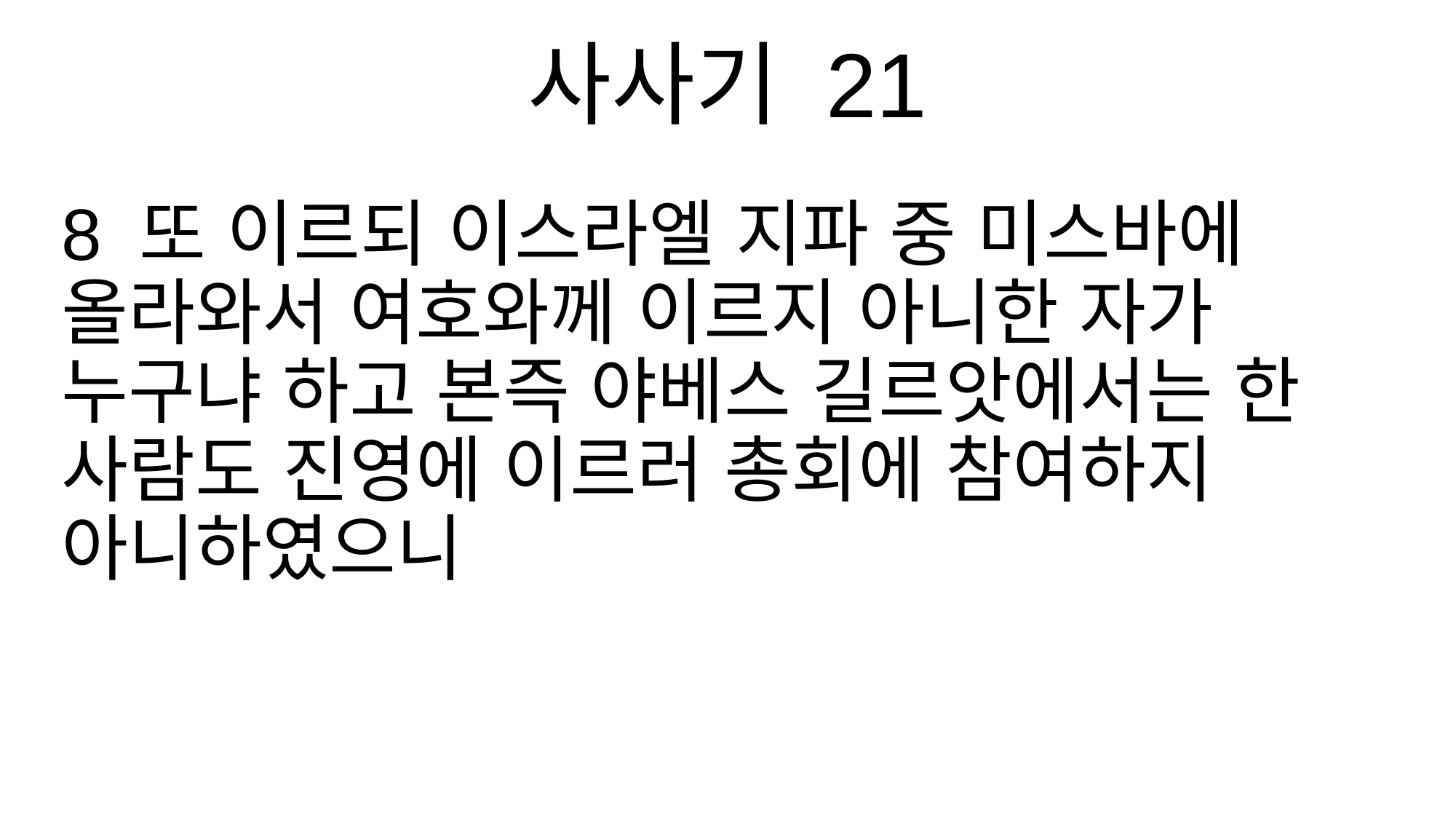

사사기 21
8 또 이르되 이스라엘 지파 중 미스바에 올라와서 여호와께 이르지 아니한 자가 누구냐 하고 본즉 야베스 길르앗에서는 한 사람도 진영에 이르러 총회에 참여하지 아니하였으니